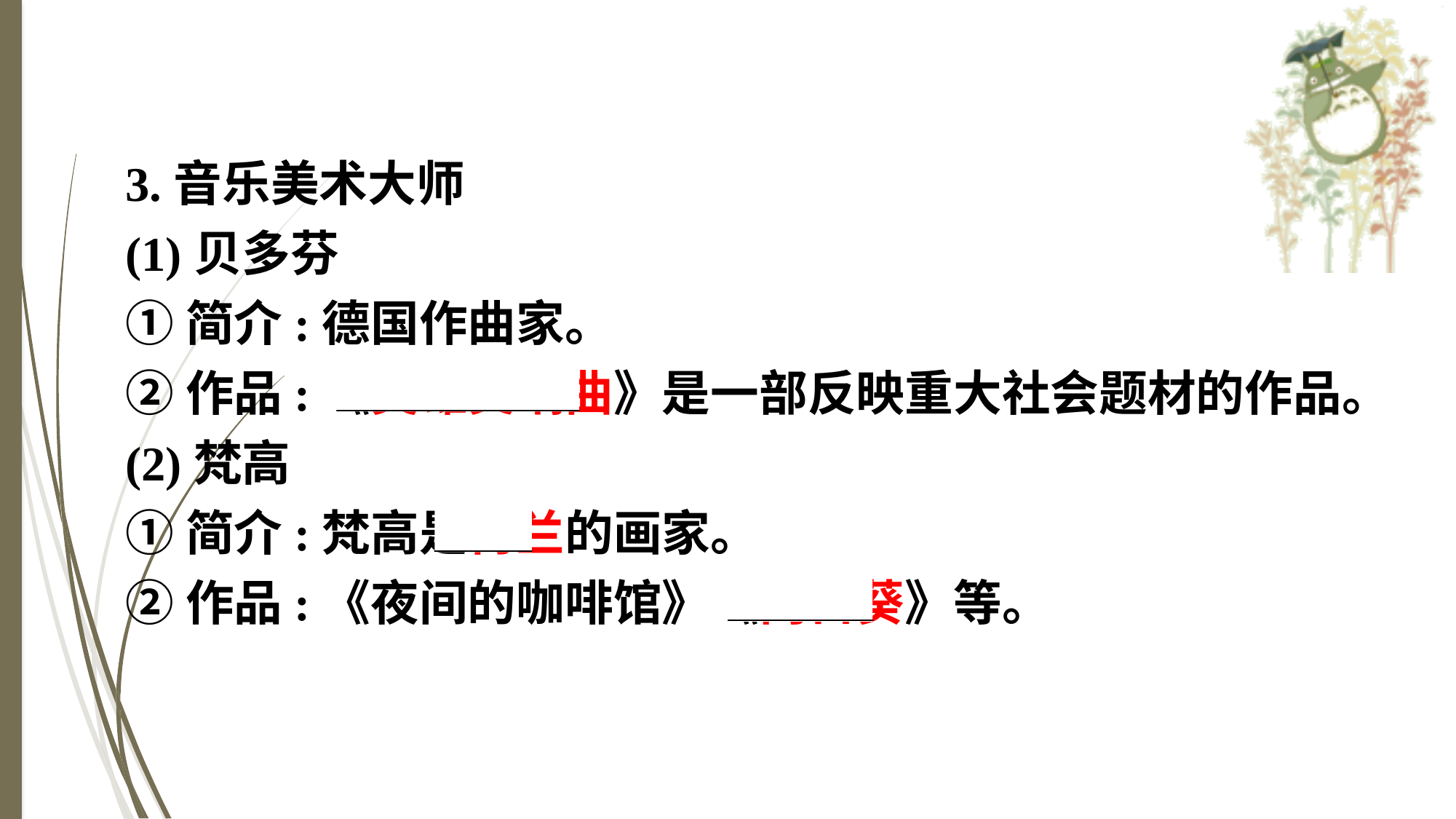

3.音乐美术大师
(1)贝多芬
①简介:德国作曲家。
②作品:《英雄交响曲》是一部反映重大社会题材的作品。
(2)梵高
①简介:梵高是荷兰的画家。
②作品:《夜间的咖啡馆》《向日葵》等。